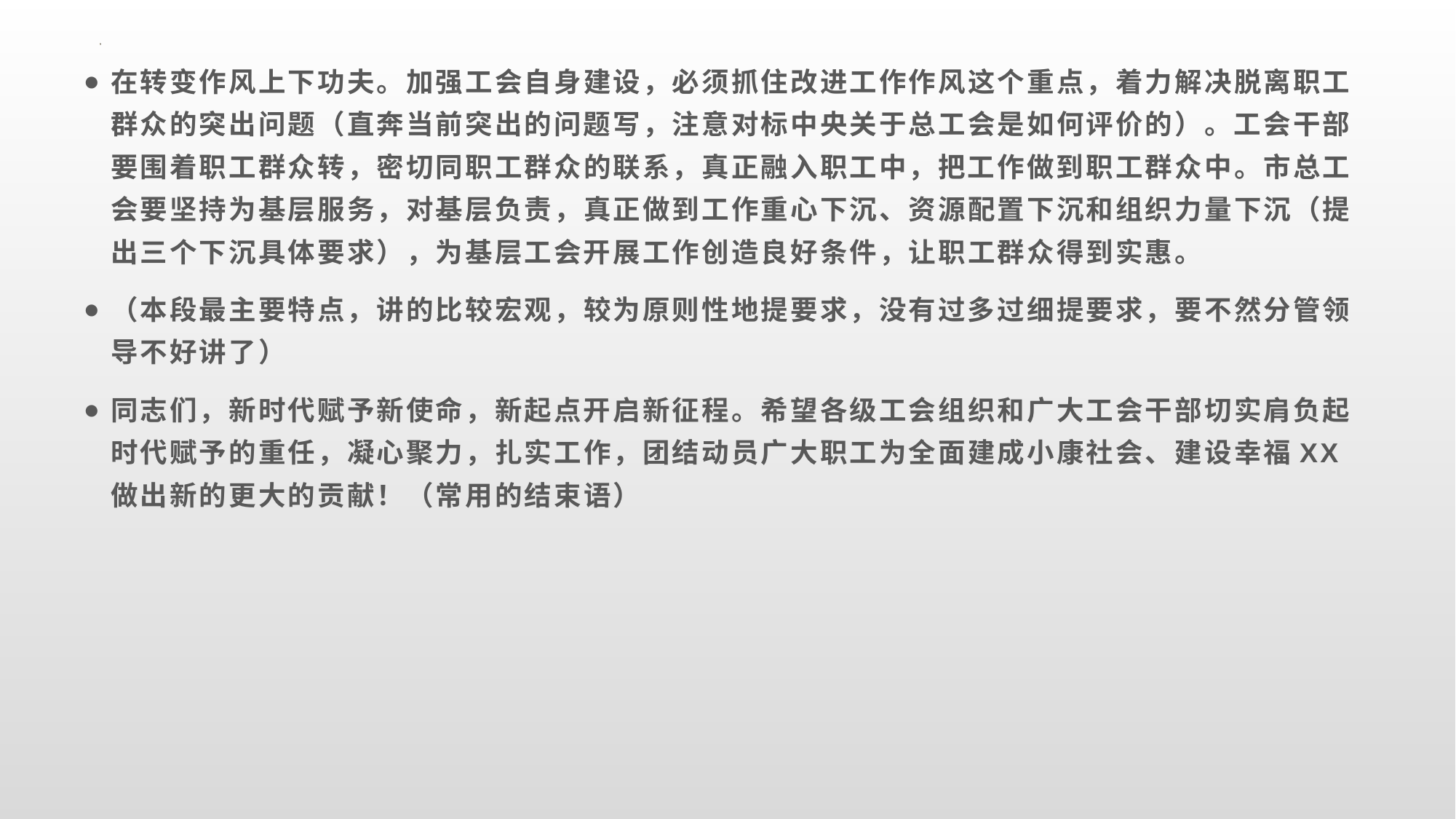

在转变作风上下功夫。加强工会自身建设，必须抓住改进工作作风这个重点，着力解决脱离职工群众的突出问题（直奔当前突出的问题写，注意对标中央关于总工会是如何评价的）。工会干部要围着职工群众转，密切同职工群众的联系，真正融入职工中，把工作做到职工群众中。市总工会要坚持为基层服务，对基层负责，真正做到工作重心下沉、资源配置下沉和组织力量下沉（提出三个下沉具体要求），为基层工会开展工作创造良好条件，让职工群众得到实惠。
（本段最主要特点，讲的比较宏观，较为原则性地提要求，没有过多过细提要求，要不然分管领导不好讲了）
同志们，新时代赋予新使命，新起点开启新征程。希望各级工会组织和广大工会干部切实肩负起时代赋予的重任，凝心聚力，扎实工作，团结动员广大职工为全面建成小康社会、建设幸福XX做出新的更大的贡献！（常用的结束语）